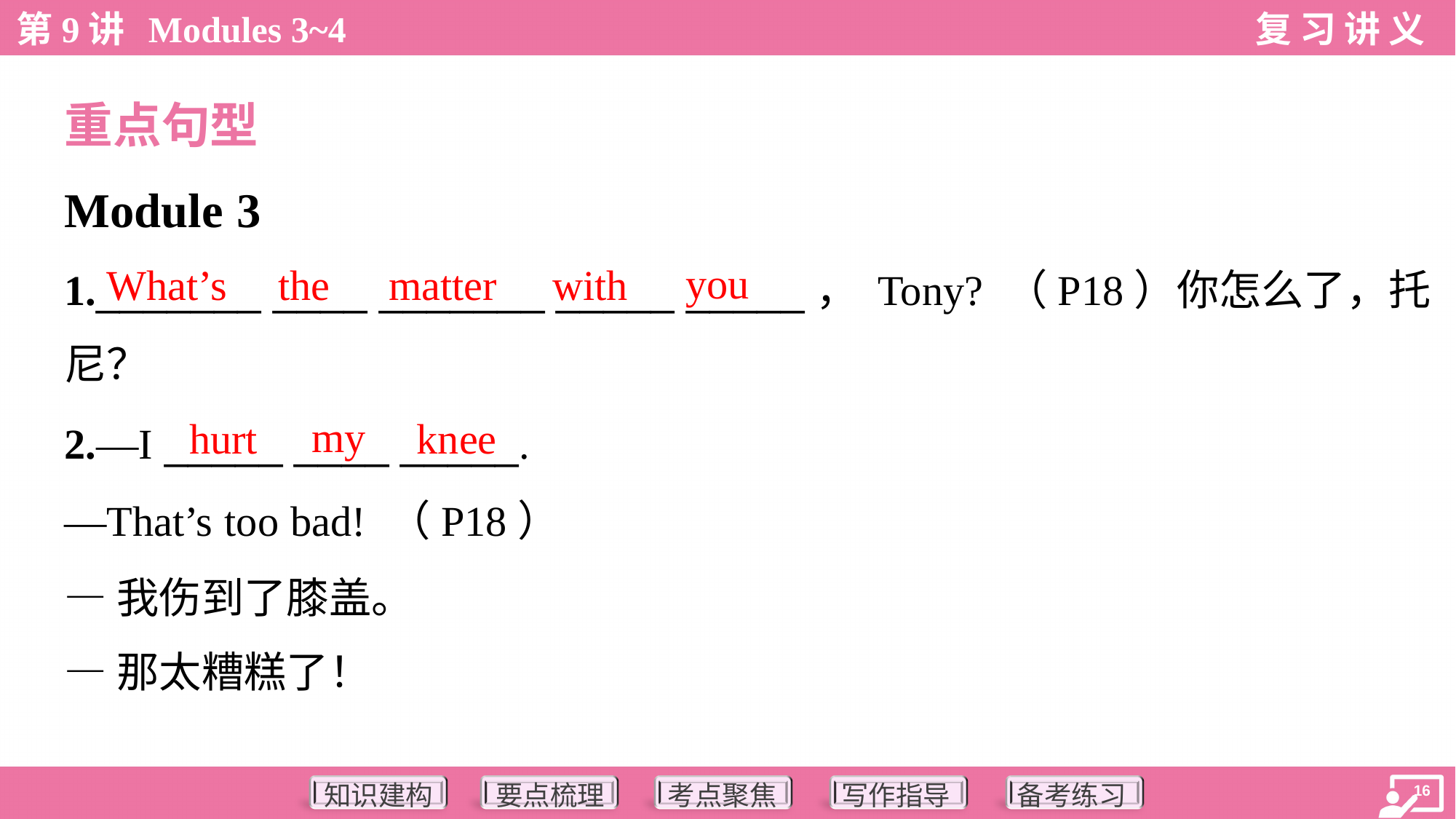

重点句型
Module 3
you
What’s
the
matter
with
1._______ ____ _______ _____ _____， Tony? （P18）你怎么了，托
尼？
my
hurt
knee
2.—I _____ ____ _____.
—That’s too bad! （P18）
—我伤到了膝盖。
—那太糟糕了！